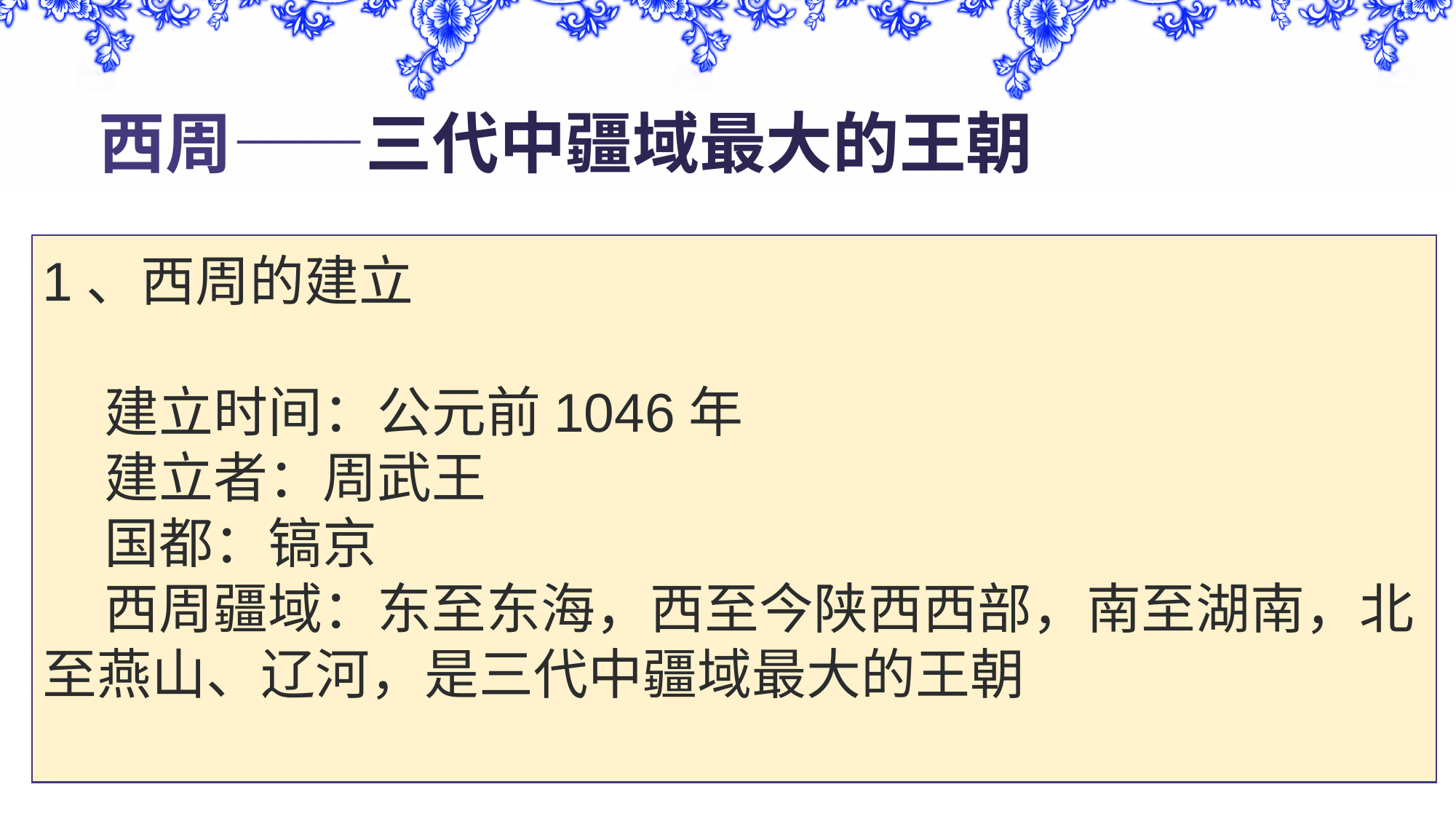

# 西周——三代中疆域最大的王朝

1、西周的建立

    建立时间：公元前1046年
    建立者：周武王
    国都：镐京
    西周疆域：东至东海，西至今陕西西部，南至湖南，北至燕山、辽河，是三代中疆域最大的王朝

       灭商后一年武王病逝，其弟周公旦辅佐武王幼子成王稳定统治。西周疆域辽阔，境内民族复杂，周边有不少蛮夷戎狄族人，另有管叔、蔡叔不满周公摄政发动叛乱。为了加强对新建国家的统治，周公亲率大军东征，经过三年平定叛乱，并与召公在镐京之外建东都洛邑，作为控制整个东方地区的中心。